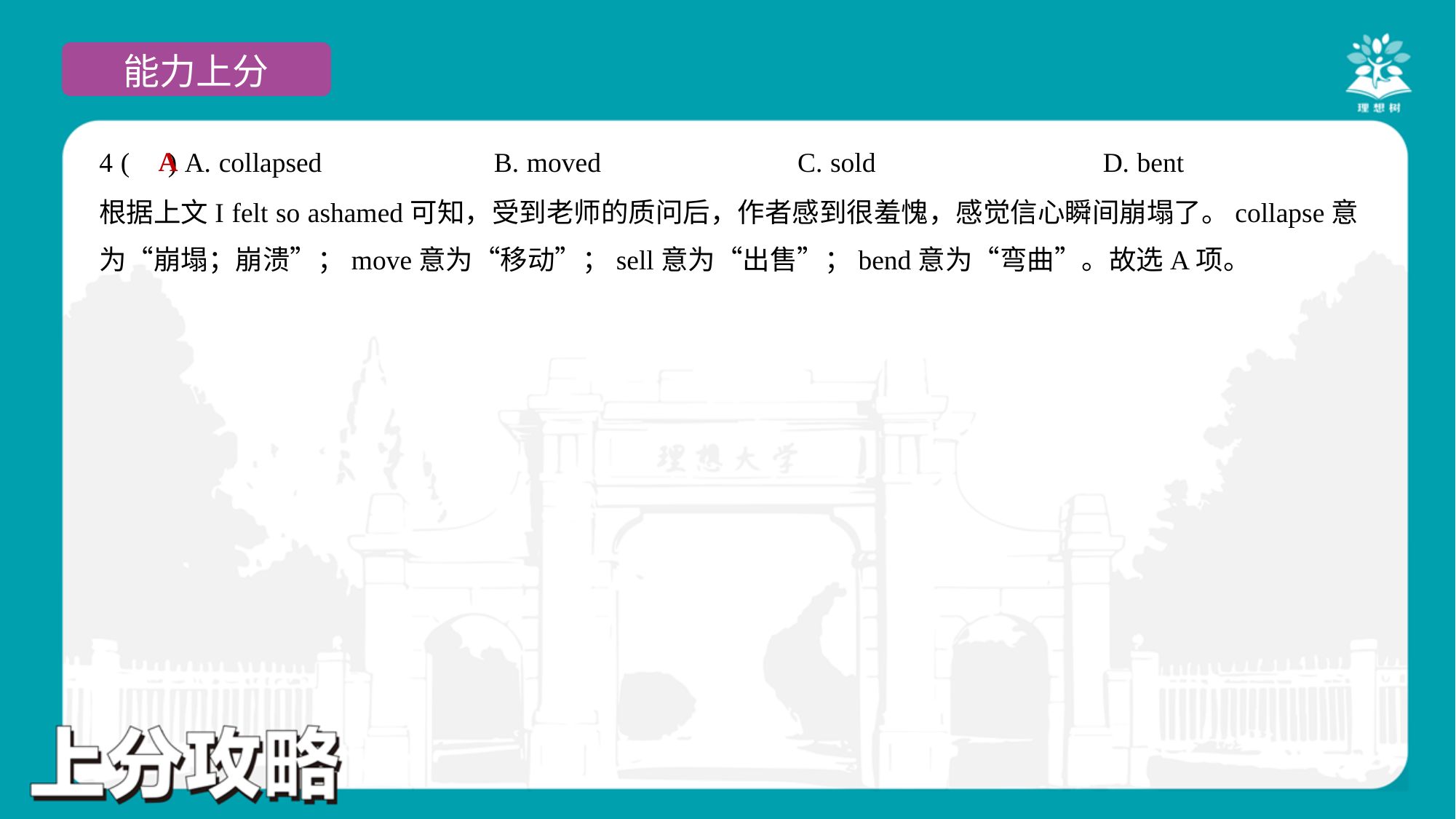

A
4 (     ) A. collapsed	B. moved	C. sold	D. bent
根据上文I felt so ashamed可知，受到老师的质问后，作者感到很羞愧，感觉信心瞬间崩塌了。collapse意
为“崩塌；崩溃”；move意为“移动”；sell意为“出售”；bend意为“弯曲”。故选A项。